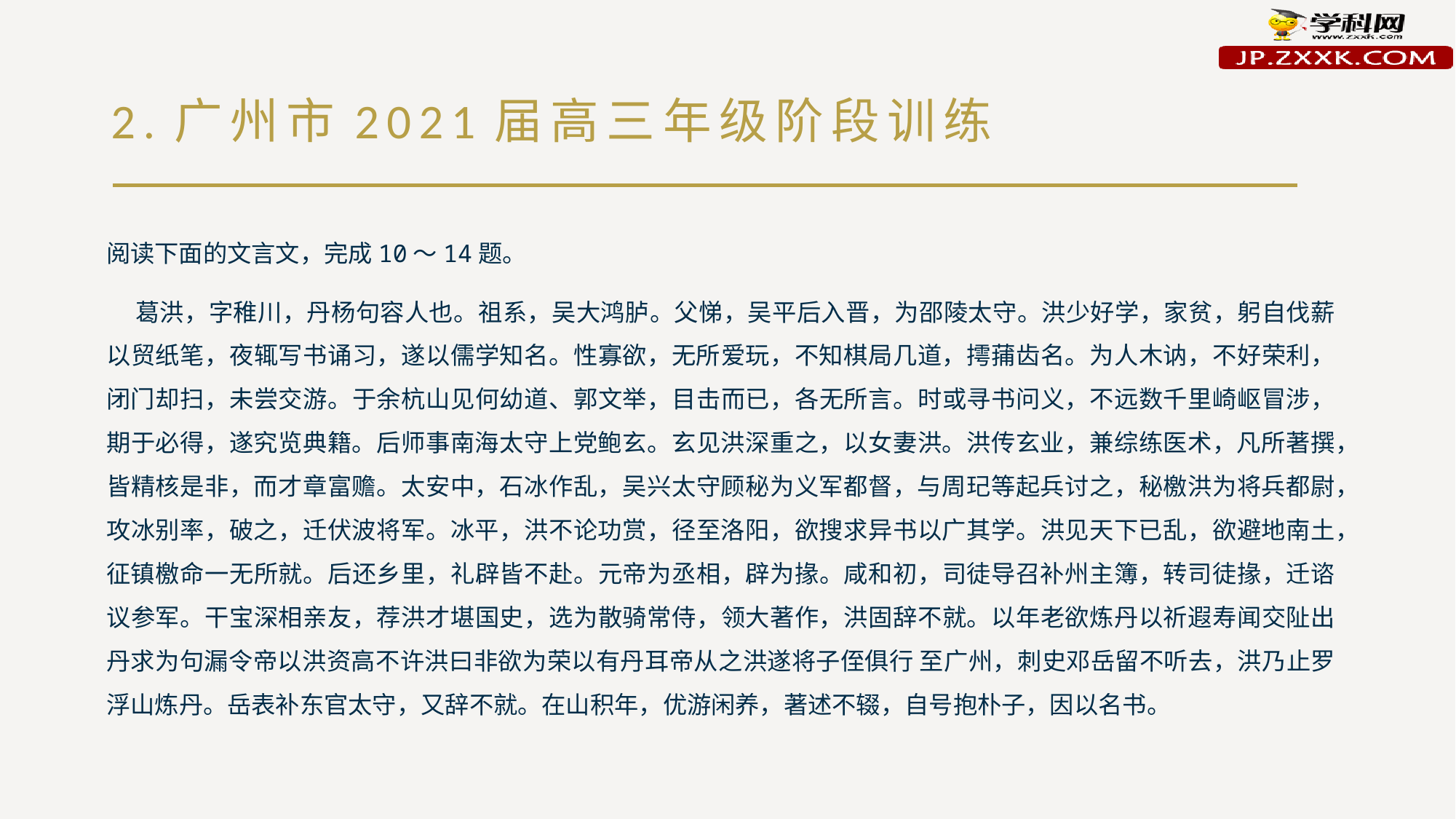

# 2.广州市2021届高三年级阶段训练
阅读下面的文言文，完成10～14题。
    葛洪，字稚川，丹杨句容人也。祖系，吴大鸿胪。父悌，吴平后入晋，为邵陵太守。洪少好学，家贫，躬自伐薪以贸纸笔，夜辄写书诵习，遂以儒学知名。性寡欲，无所爱玩，不知棋局几道，摴蒱齿名。为人木讷，不好荣利，闭门却扫，未尝交游。于余杭山见何幼道、郭文举，目击而已，各无所言。时或寻书问义，不远数千里崎岖冒涉，期于必得，遂究览典籍。后师事南海太守上党鲍玄。玄见洪深重之，以女妻洪。洪传玄业，兼综练医术，凡所著撰，皆精核是非，而才章富赡。太安中，石冰作乱，吴兴太守顾秘为义军都督，与周玘等起兵讨之，秘檄洪为将兵都尉，攻冰别率，破之，迁伏波将军。冰平，洪不论功赏，径至洛阳，欲搜求异书以广其学。洪见天下已乱，欲避地南土，征镇檄命一无所就。后还乡里，礼辟皆不赴。元帝为丞相，辟为掾。咸和初，司徒导召补州主簿，转司徒掾，迁谘议参军。干宝深相亲友，荐洪才堪国史，选为散骑常侍，领大著作，洪固辞不就。以年老欲炼丹以祈遐寿闻交阯出丹求为句漏令帝以洪资高不许洪曰非欲为荣以有丹耳帝从之洪遂将子侄俱行 至广州，刺史邓岳留不听去，洪乃止罗浮山炼丹。岳表补东官太守，又辞不就。在山积年，优游闲养，著述不辍，自号抱朴子，因以名书。